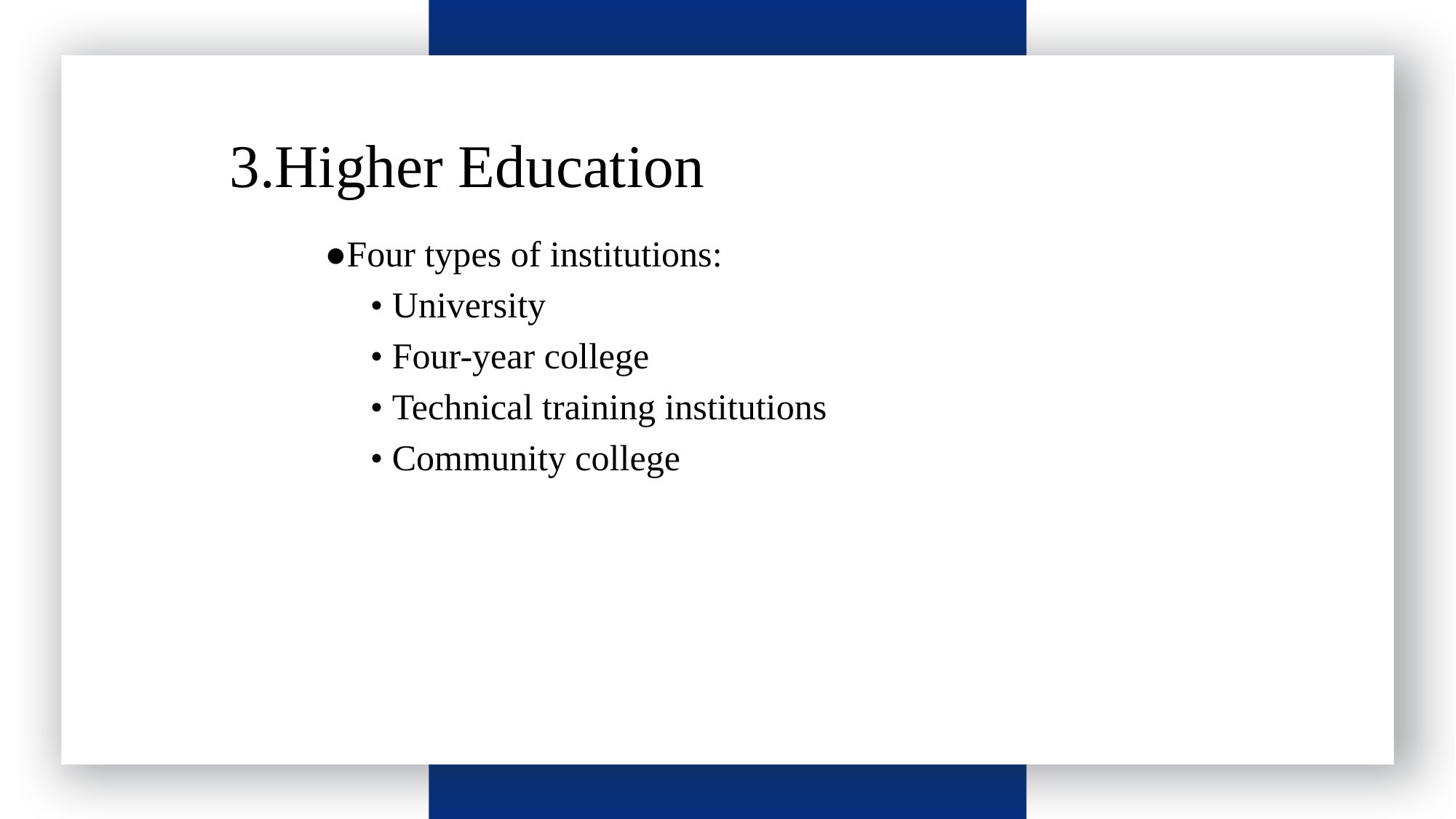

请输入标题
3.Higher Education
●Four types of institutions:
     • University
     • Four-year college
     • Technical training institutions
     • Community college